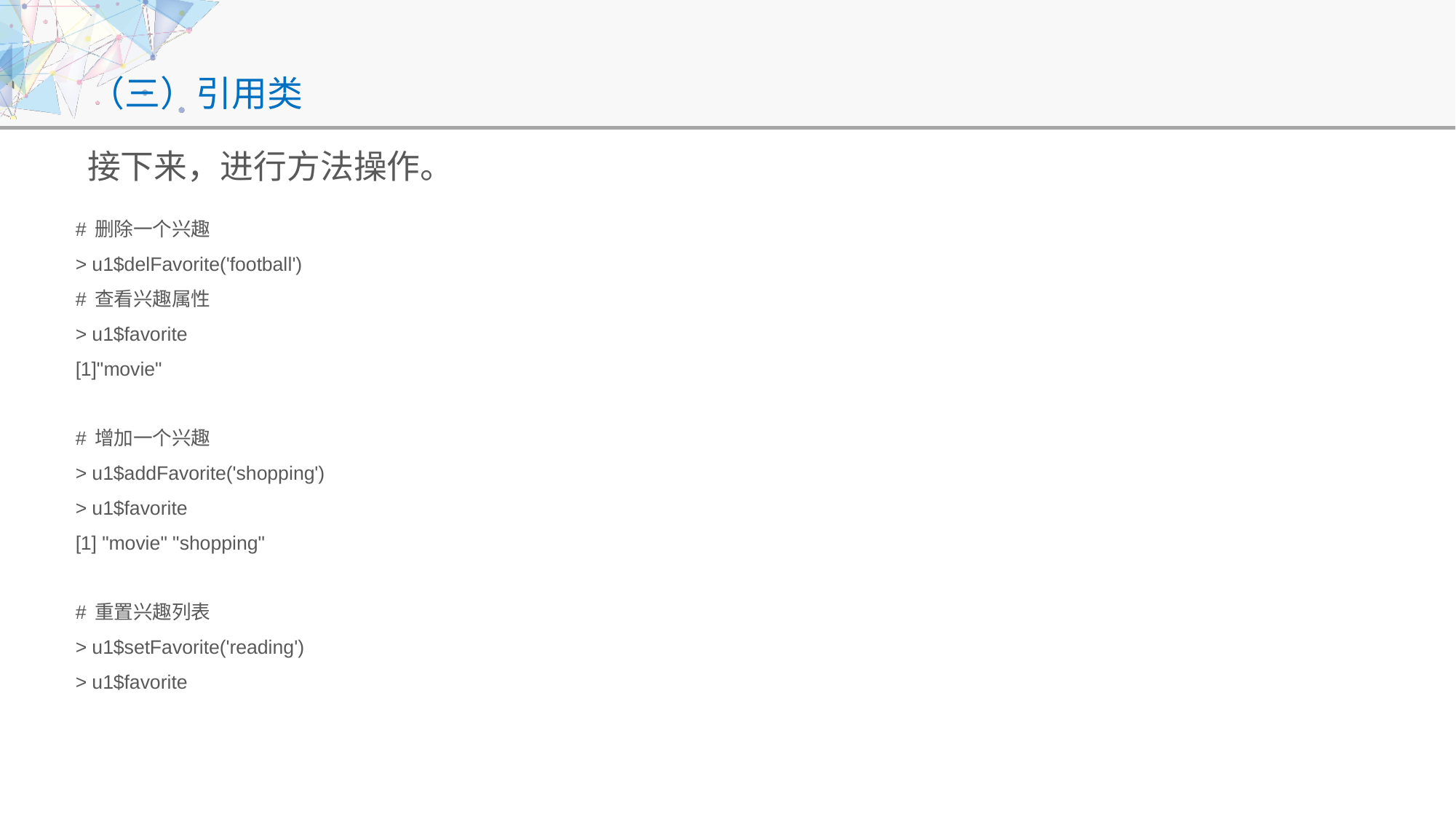

# （三）引用类
接下来，进行方法操作。
# 删除一个兴趣
> u1$delFavorite('football')
# 查看兴趣属性
> u1$favorite
[1]"movie"

# 增加一个兴趣
> u1$addFavorite('shopping')
> u1$favorite
[1] "movie" "shopping"

# 重置兴趣列表
> u1$setFavorite('reading')
> u1$favorite